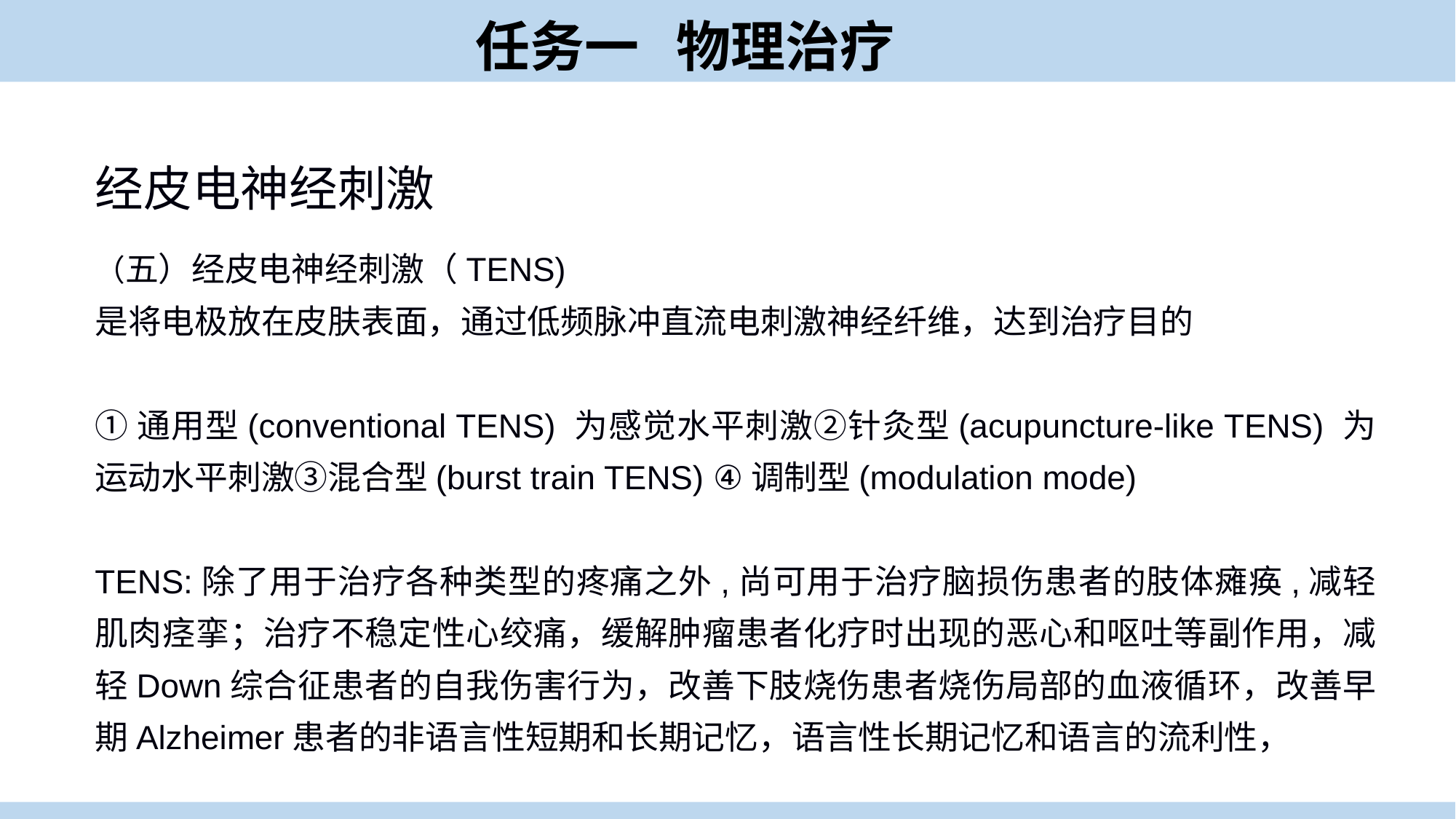

任务一   物理治疗
一   物理治疗
经皮电神经刺激
（五）经皮电神经刺激（TENS)
是将电极放在皮肤表面，通过低频脉冲直流电刺激神经纤维，达到治疗目的

①通用型(conventional TENS) 为感觉水平刺激②针灸型(acupuncture-like TENS) 为运动水平刺激③混合型(burst train TENS) ④调制型(modulation mode)

TENS:除了用于治疗各种类型的疼痛之外,尚可用于治疗脑损伤患者的肢体瘫痪,减轻肌肉痉挛；治疗不稳定性心绞痛，缓解肿瘤患者化疗时出现的恶心和呕吐等副作用，减轻Down综合征患者的自我伤害行为，改善下肢烧伤患者烧伤局部的血液循环，改善早期Alzheimer患者的非语言性短期和长期记忆，语言性长期记忆和语言的流利性，